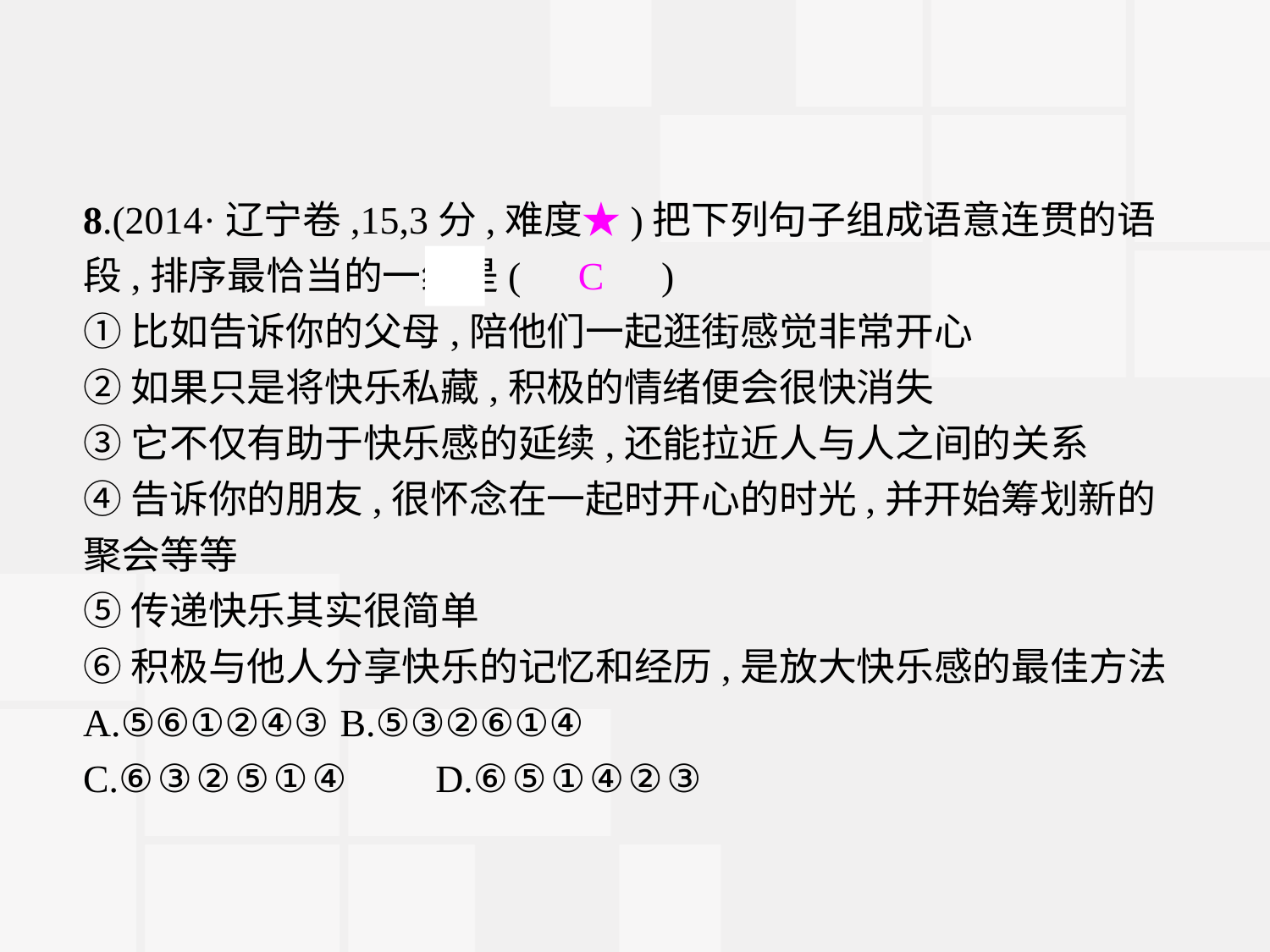

8.(2014·辽宁卷,15,3分,难度★)把下列句子组成语意连贯的语段,排序最恰当的一组是(　C　)
①比如告诉你的父母,陪他们一起逛街感觉非常开心
②如果只是将快乐私藏,积极的情绪便会很快消失
③它不仅有助于快乐感的延续,还能拉近人与人之间的关系
④告诉你的朋友,很怀念在一起时开心的时光,并开始筹划新的聚会等等
⑤传递快乐其实很简单
⑥积极与他人分享快乐的记忆和经历,是放大快乐感的最佳方法
A.⑤⑥①②④③	B.⑤③②⑥①④
C.⑥③②⑤①④	D.⑥⑤①④②③